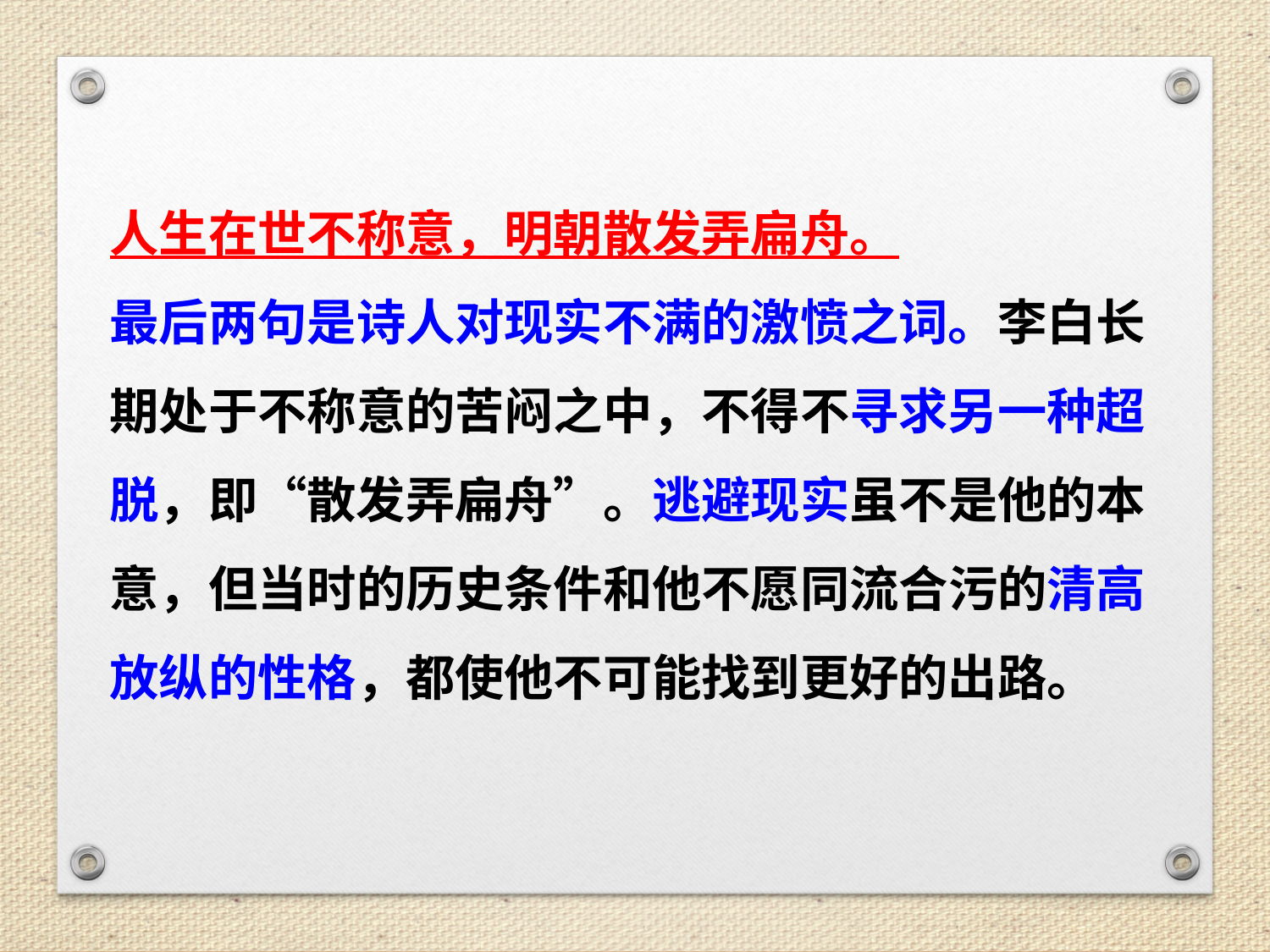

人生在世不称意，明朝散发弄扁舟。
最后两句是诗人对现实不满的激愤之词。李白长期处于不称意的苦闷之中，不得不寻求另一种超脱，即“散发弄扁舟”。逃避现实虽不是他的本意，但当时的历史条件和他不愿同流合污的清高放纵的性格，都使他不可能找到更好的出路。